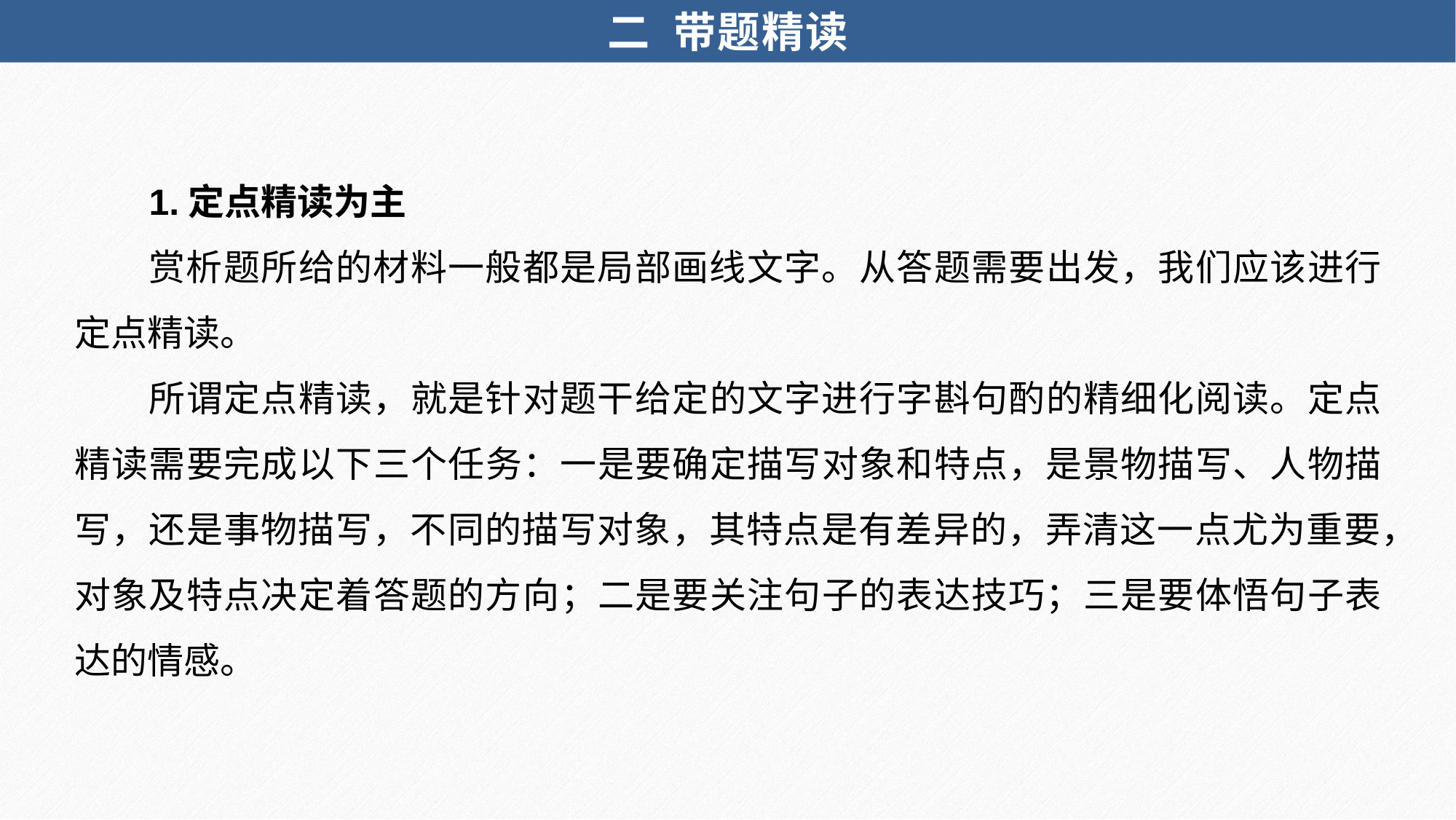

二  带题精读
1.定点精读为主
赏析题所给的材料一般都是局部画线文字。从答题需要出发，我们应该进行定点精读。
所谓定点精读，就是针对题干给定的文字进行字斟句酌的精细化阅读。定点精读需要完成以下三个任务：一是要确定描写对象和特点，是景物描写、人物描写，还是事物描写，不同的描写对象，其特点是有差异的，弄清这一点尤为重要，对象及特点决定着答题的方向；二是要关注句子的表达技巧；三是要体悟句子表达的情感。